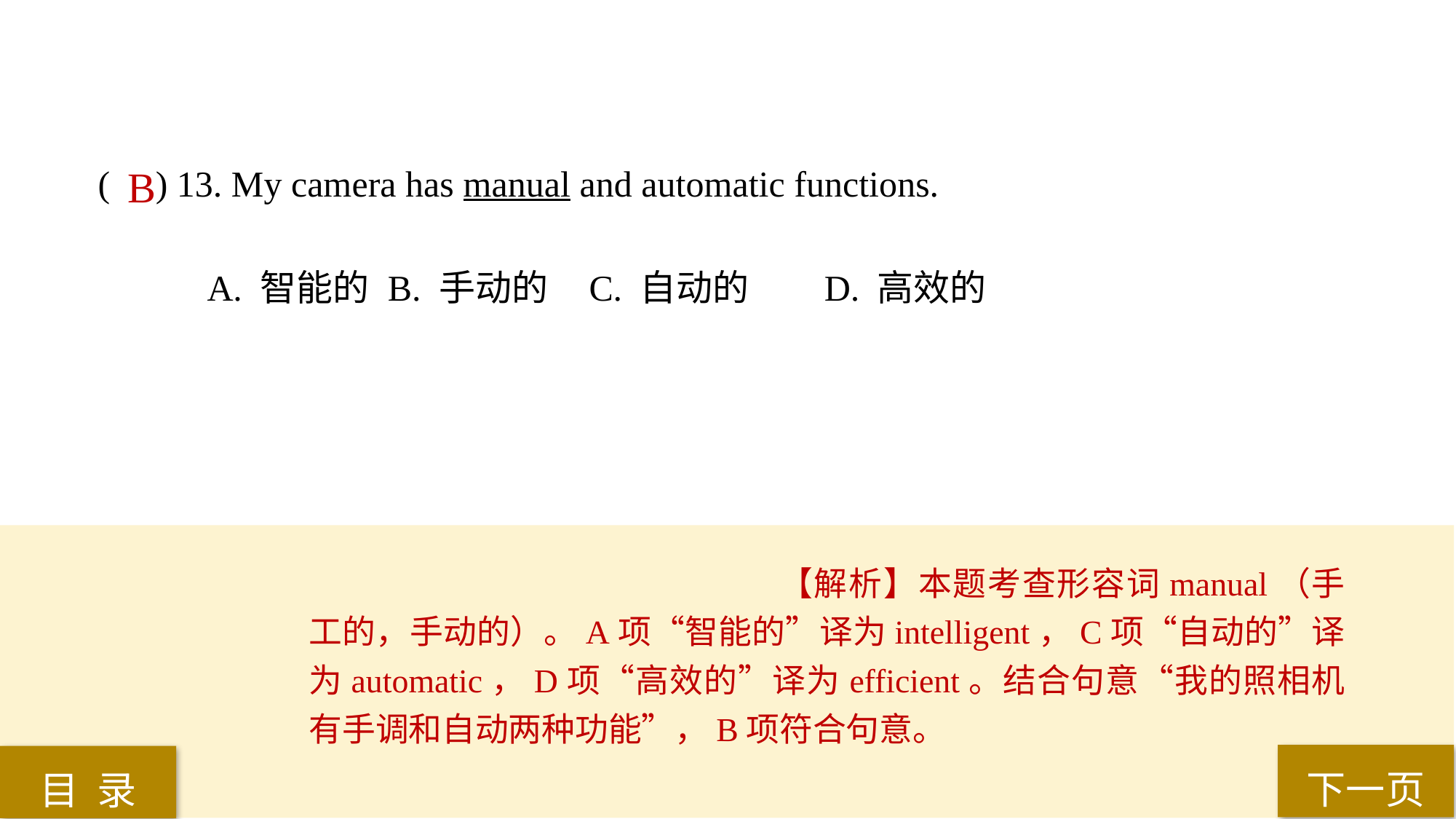

(     ) 13. My camera has manual and automatic functions.

A. 智能的	 B. 手动的 	C. 自动的	 D. 高效的
B
【解析】本题考查形容词manual（手工的，手动的）。A项“智能的”译为intelligent，C项“自动的”译为automatic，D项“高效的”译为efficient。结合句意“我的照相机有手调和自动两种功能”，B项符合句意。